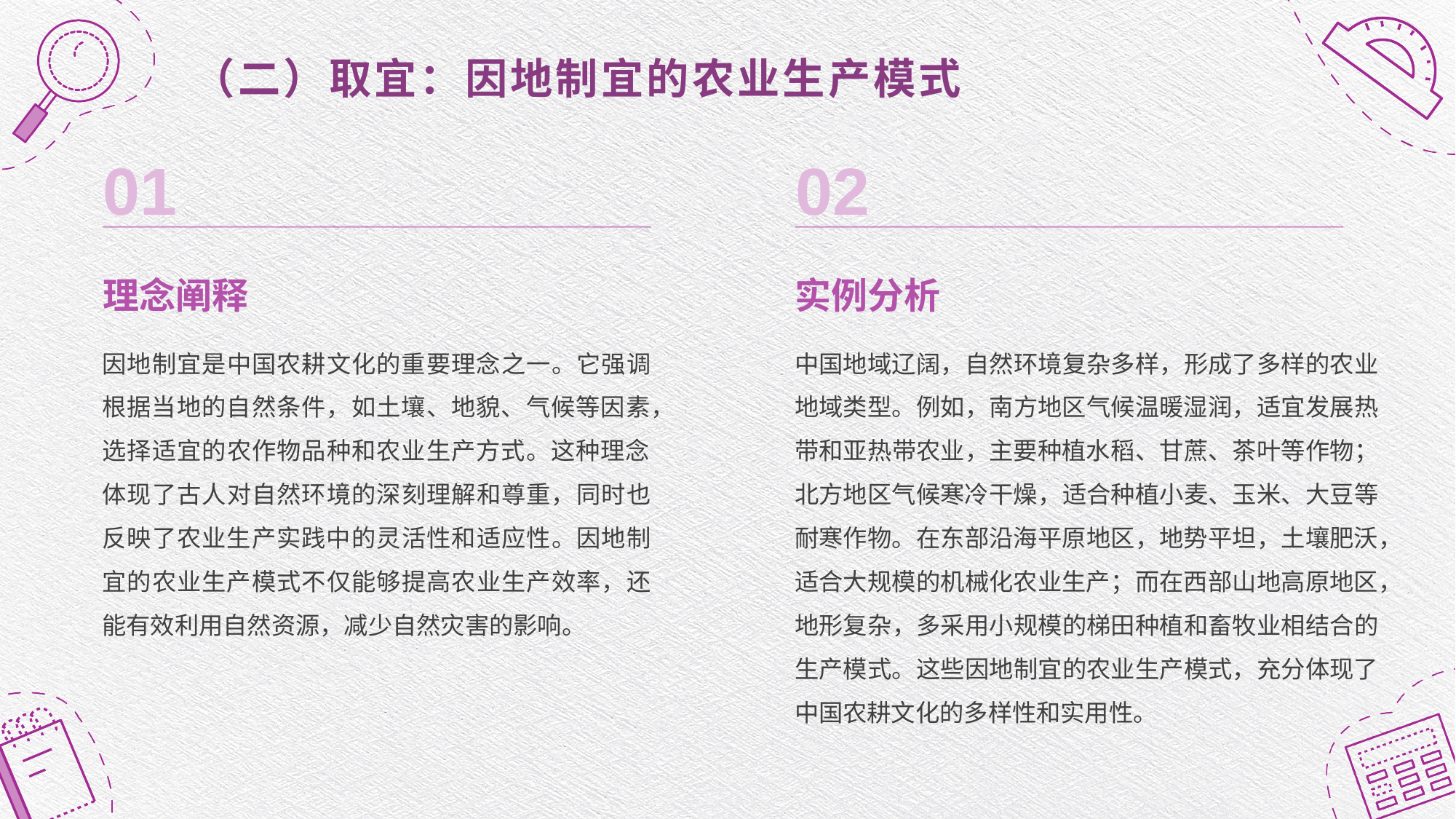

（二）取宜：因地制宜的农业生产模式
01
02
理念阐释
实例分析
因地制宜是中国农耕文化的重要理念之一。它强调根据当地的自然条件，如土壤、地貌、气候等因素，选择适宜的农作物品种和农业生产方式。这种理念体现了古人对自然环境的深刻理解和尊重，同时也反映了农业生产实践中的灵活性和适应性。因地制宜的农业生产模式不仅能够提高农业生产效率，还能有效利用自然资源，减少自然灾害的影响。
中国地域辽阔，自然环境复杂多样，形成了多样的农业地域类型。例如，南方地区气候温暖湿润，适宜发展热带和亚热带农业，主要种植水稻、甘蔗、茶叶等作物；北方地区气候寒冷干燥，适合种植小麦、玉米、大豆等耐寒作物。在东部沿海平原地区，地势平坦，土壤肥沃，适合大规模的机械化农业生产；而在西部山地高原地区，地形复杂，多采用小规模的梯田种植和畜牧业相结合的生产模式。这些因地制宜的农业生产模式，充分体现了中国农耕文化的多样性和实用性。